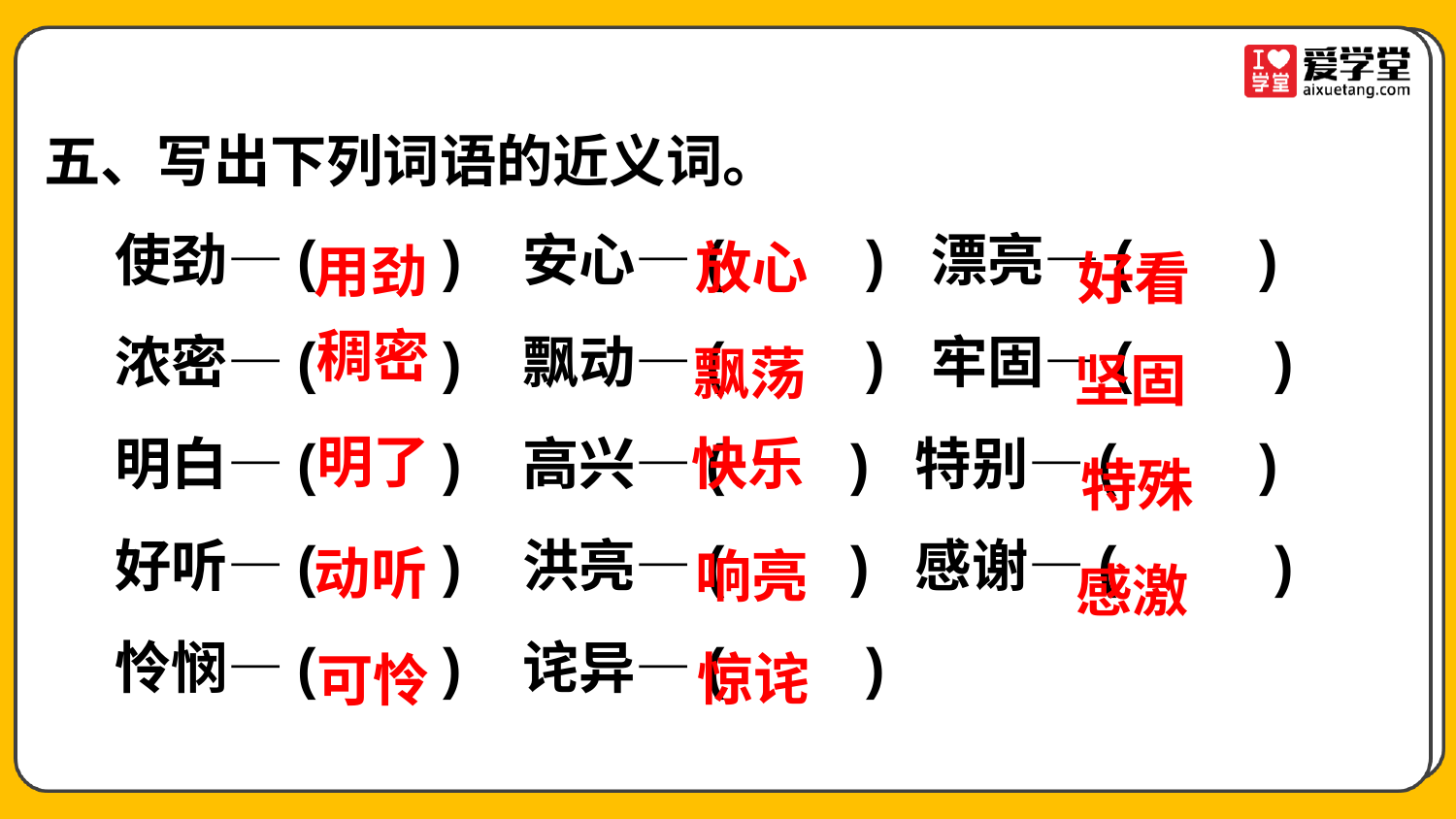

五、写出下列词语的近义词。
使劲—(        )   安心—(         )  漂亮—(        )
浓密—(        )   飘动—(         )  牢固—(         )
明白—(        )   高兴—(        )  特别—(         )
好听—(        )   洪亮—(        )  感谢—(          )
怜悯—(        )   诧异—(         )
放心
用劲
好看
稠密
飘荡
坚固
明了
快乐
特殊
动听
响亮
感激
惊诧
可怜